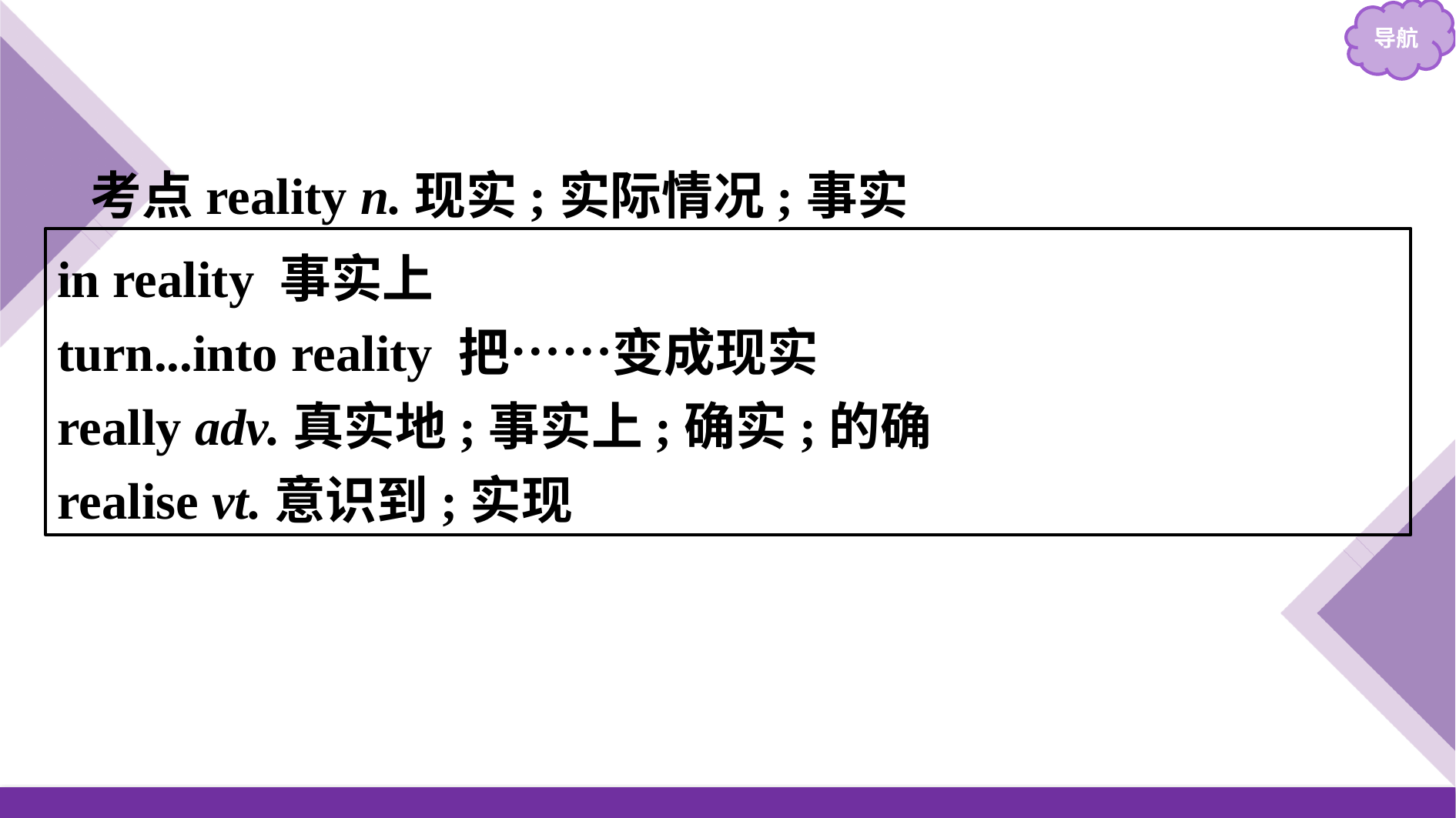

考点reality n.现实;实际情况;事实
in reality 事实上
turn...into reality 把……变成现实
really adv.真实地;事实上;确实;的确
realise vt.意识到;实现